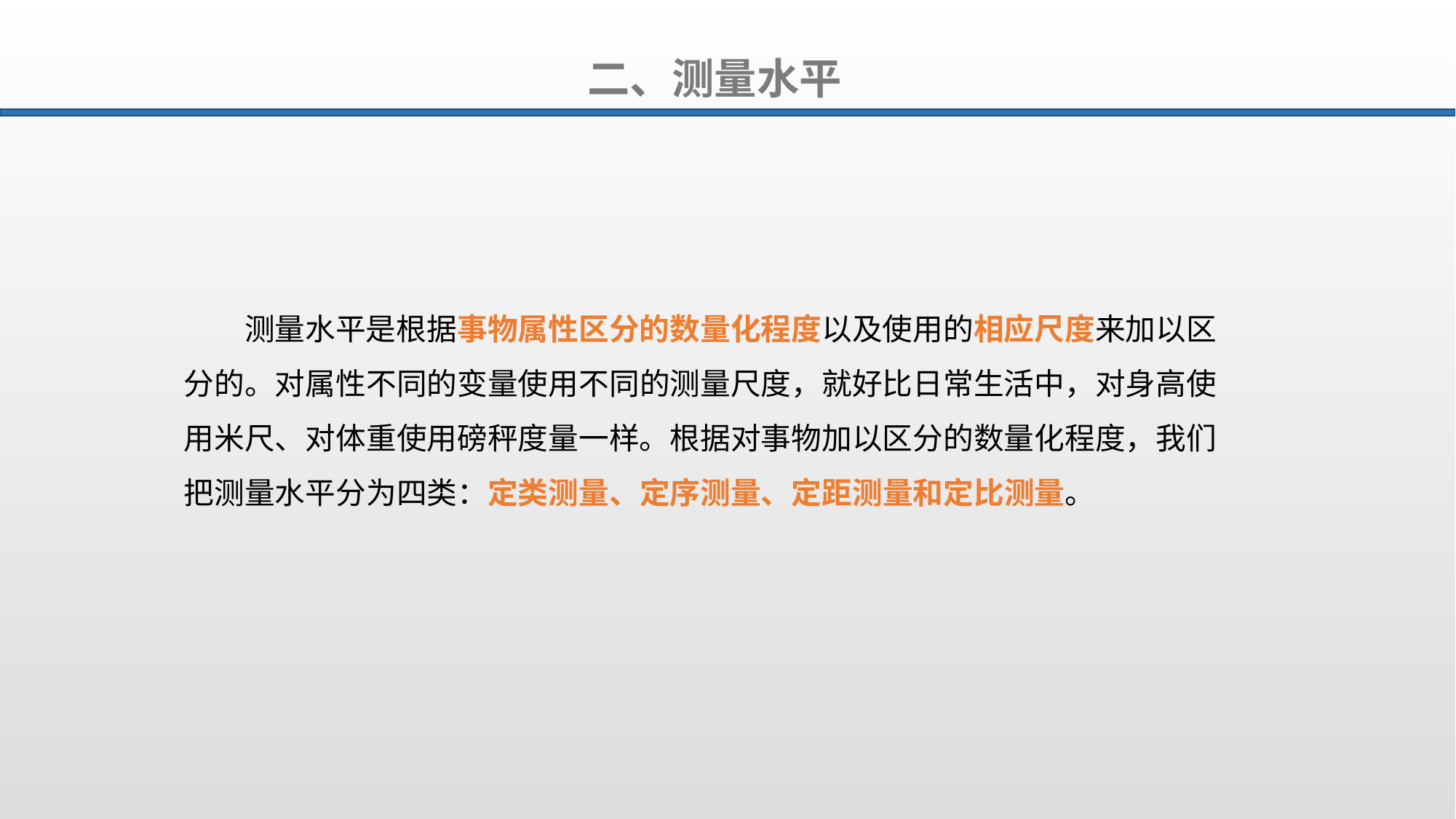

二、测量水平

测量水平是根据事物属性区分的数量化程度以及使用的相应尺度来加以区分的。对属性不同的变量使用不同的测量尺度，就好比日常生活中，对身高使用米尺、对体重使用磅秤度量一样。根据对事物加以区分的数量化程度，我们把测量水平分为四类：定类测量、定序测量、定距测量和定比测量。